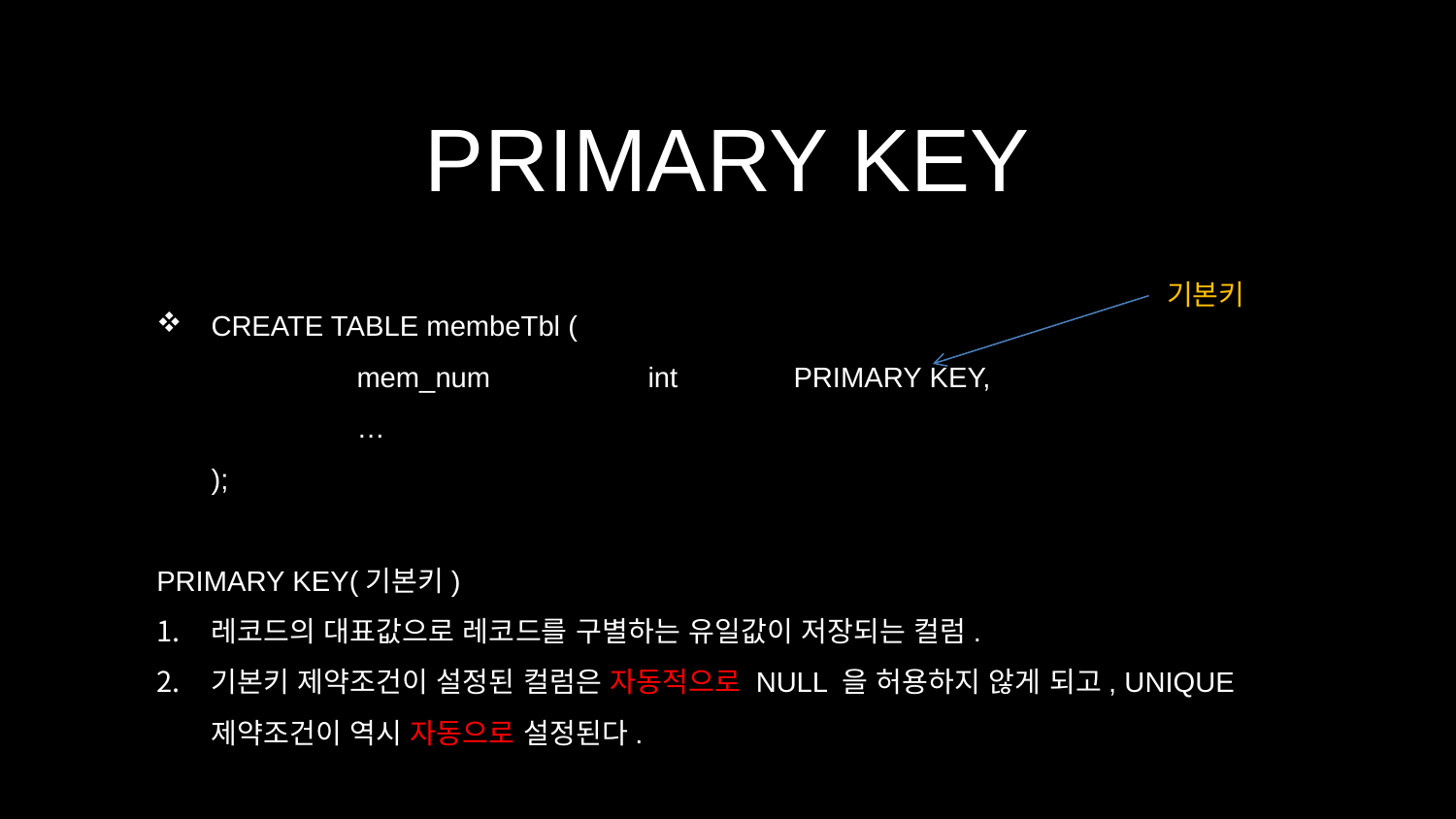

# PRIMARY KEY
기본키
CREATE TABLE membeTbl (
		mem_num		int	PRIMARY KEY,
		…
	);

PRIMARY KEY(기본키)
레코드의 대표값으로 레코드를 구별하는 유일값이 저장되는 컬럼.
기본키 제약조건이 설정된 컬럼은 자동적으로 NULL 을 허용하지 않게 되고, UNIQUE 제약조건이 역시 자동으로 설정된다.